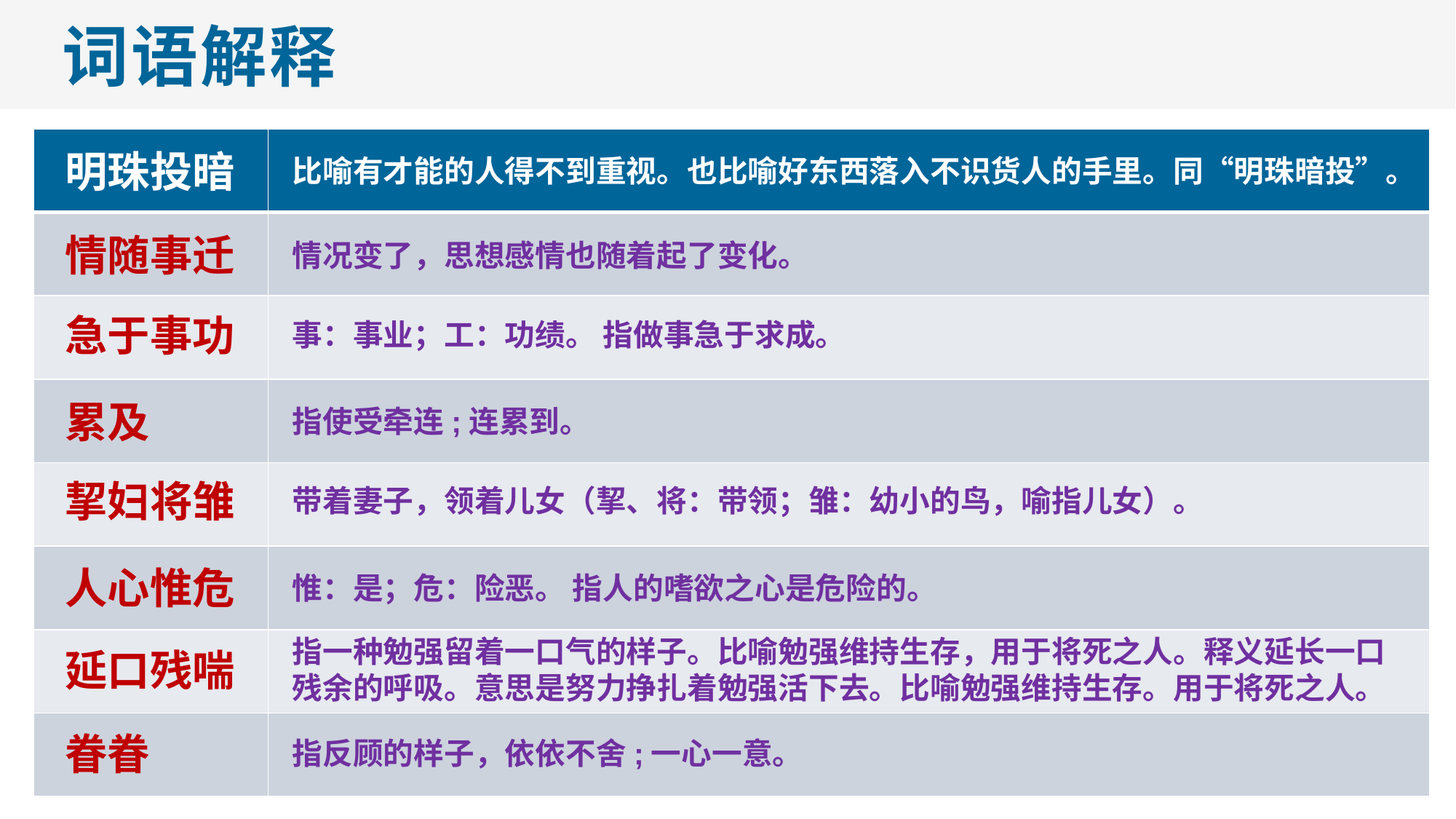

词语解释
|  |  |
| --- | --- |
|  |  |
|  |  |
|  |  |
|  |  |
|  |  |
|  |  |
|  |  |
明珠投暗
比喻有才能的人得不到重视。也比喻好东西落入不识货人的手里。同“明珠暗投”。
情随事迁
情况变了，思想感情也随着起了变化。
急于事功
事：事业；工：功绩。 指做事急于求成。
累及
指使受牵连;连累到。
挈妇将雏
带着妻子，领着儿女（挈、将：带领；雏：幼小的鸟，喻指儿女）。
人心惟危
惟：是；危：险恶。 指人的嗜欲之心是危险的。
指一种勉强留着一口气的样子。比喻勉强维持生存，用于将死之人。释义延长一口残余的呼吸。意思是努力挣扎着勉强活下去。比喻勉强维持生存。用于将死之人。
延口残喘
眷眷
指反顾的样子，依依不舍;一心一意。